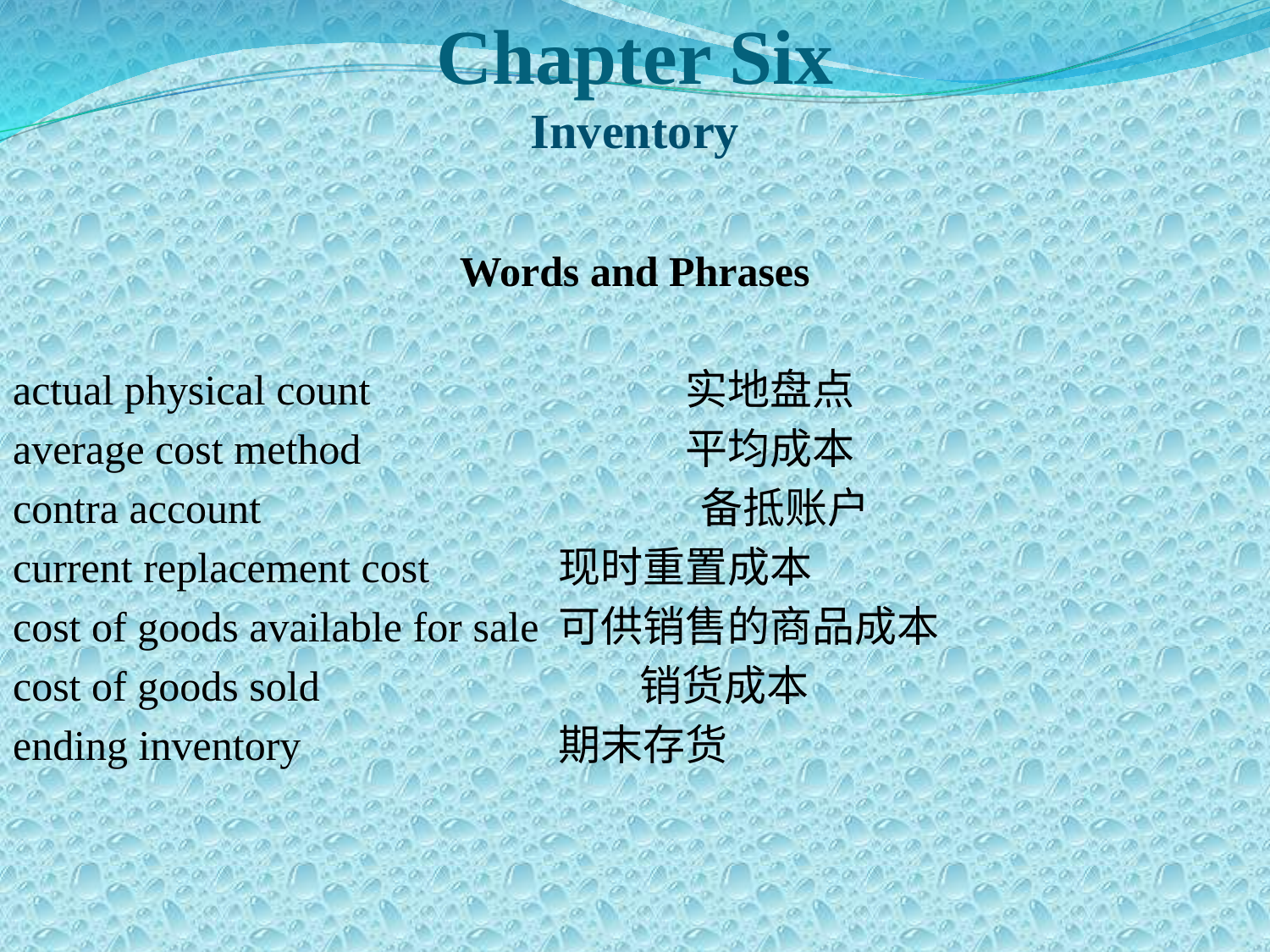

Chapter Six
Inventory
Words and Phrases

actual physical count			实地盘点
average cost method			平均成本
contra account			            备抵账户
current replacement cost		现时重置成本
cost of goods available for sale	可供销售的商品成本
cost of goods sold　                            销货成本
ending inventory			期末存货